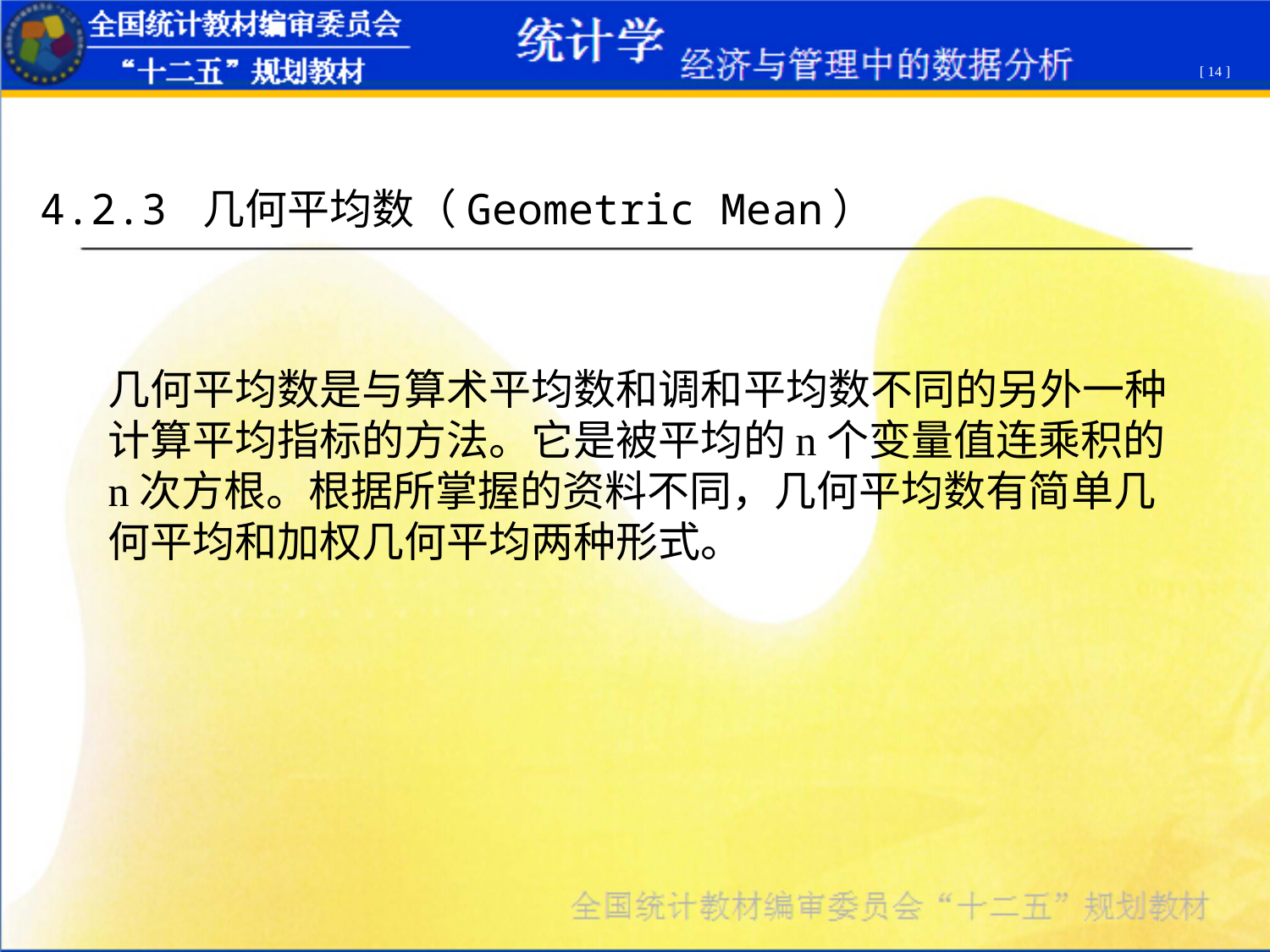

[ 14 ]
4.2.3 几何平均数（Geometric Mean）
几何平均数是与算术平均数和调和平均数不同的另外一种计算平均指标的方法。它是被平均的n个变量值连乘积的n次方根。根据所掌握的资料不同，几何平均数有简单几何平均和加权几何平均两种形式。